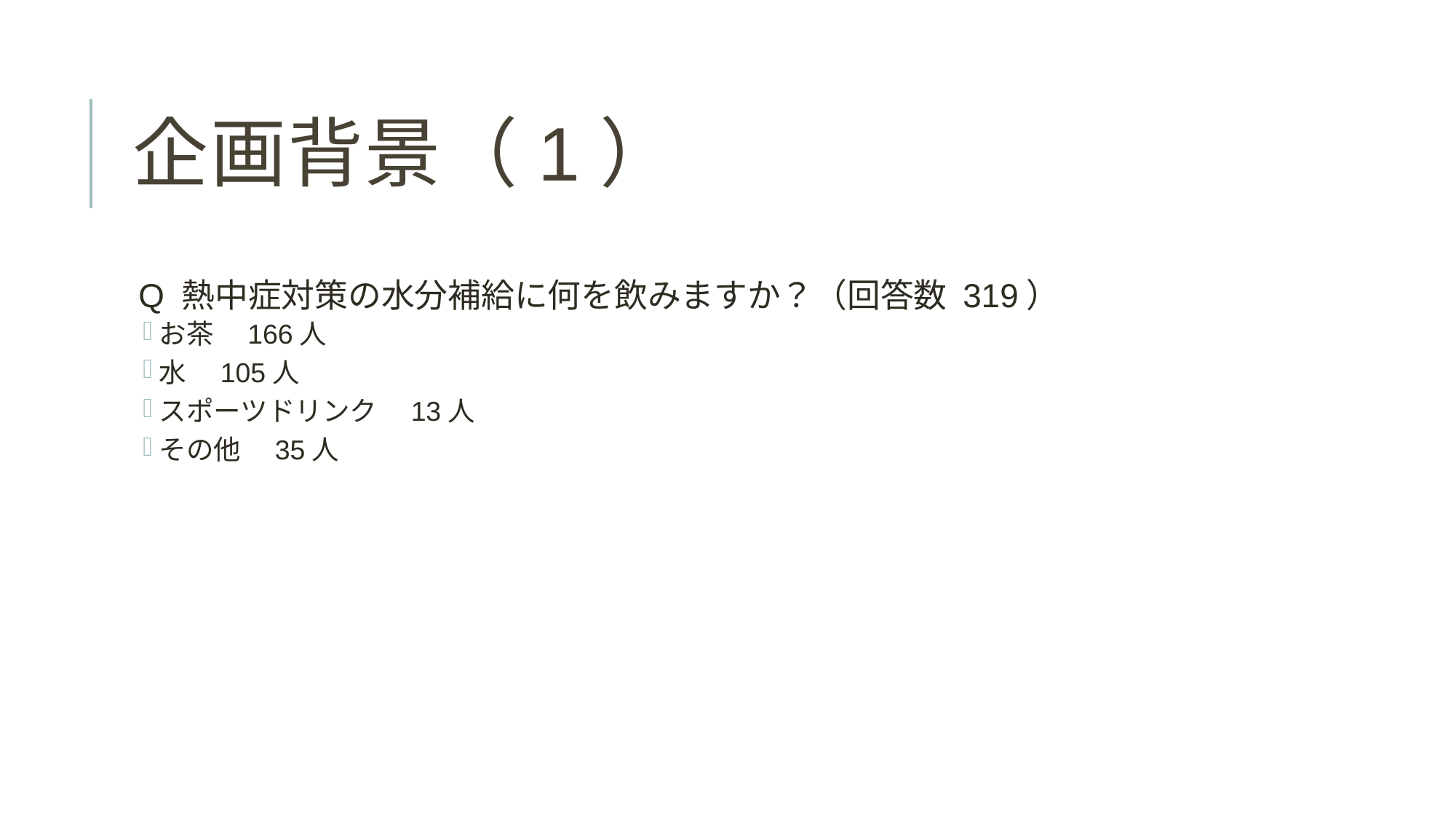

# 企画背景（1）
Q 熱中症対策の水分補給に何を飲みますか？（回答数 319）
お茶　166人
水　105人
スポーツドリンク　13人
その他　35人